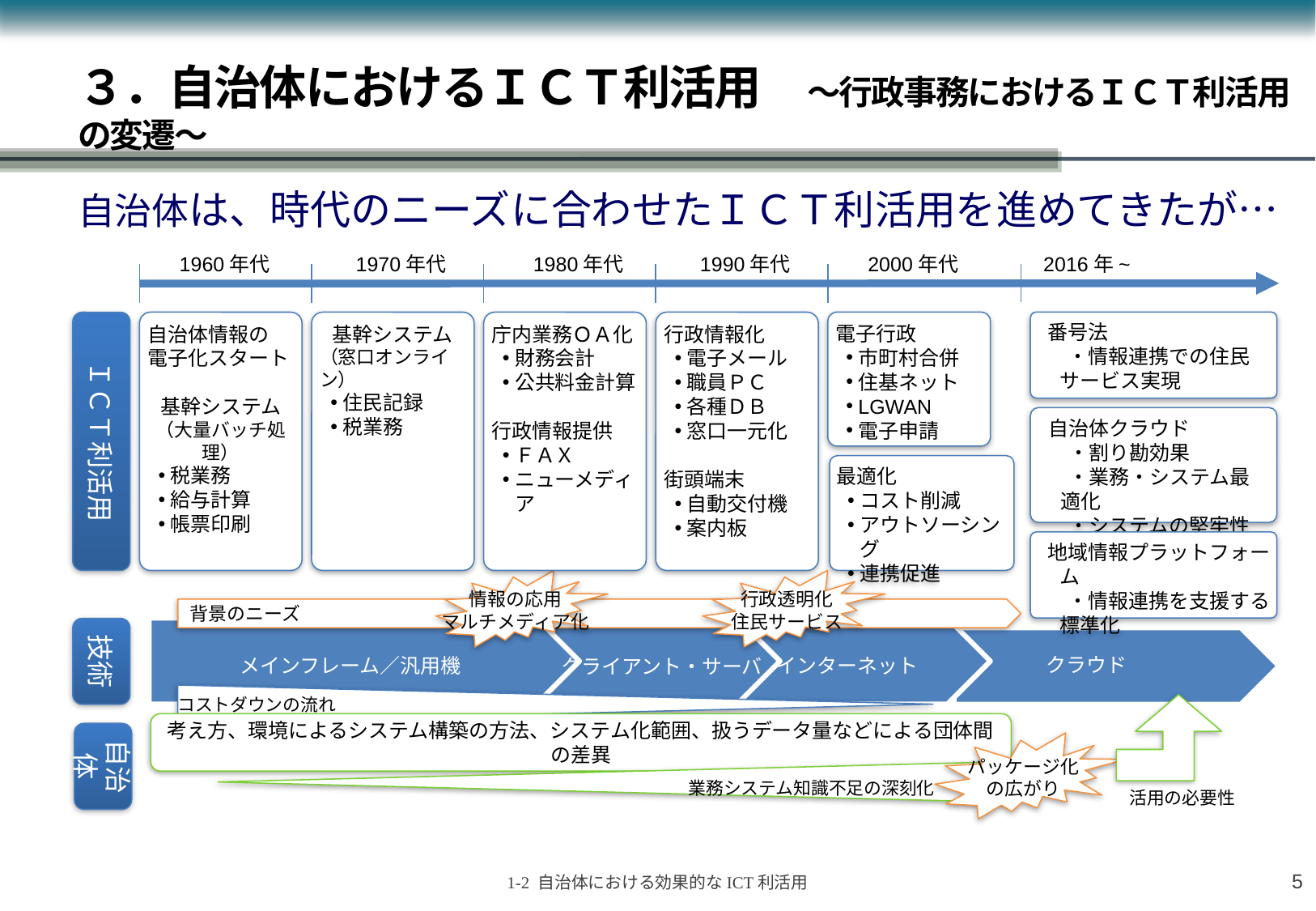

# ３．自治体におけるＩＣＴ利活用　～行政事務におけるＩＣＴ利活用の変遷～
自治体は、時代のニーズに合わせたＩＣＴ利活用を進めてきたが…
2016年~
1960年代
1970年代
1980年代
1990年代
2000年代
番号法
　・情報連携での住民サービス実現
自治体情報の
電子化スタート

基幹システム
（大量バッチ処理）
税業務
給与計算
帳票印刷

基幹システム
（窓口オンライン）
住民記録
税業務

庁内業務ＯＡ化
財務会計
公共料金計算

行政情報提供
ＦＡＸ
ニューメディア

行政情報化
電子メール
職員ＰＣ
各種ＤＢ
窓口一元化

街頭端末
自動交付機
案内板

電子行政
市町村合併
住基ネット
LGWAN
電子申請

ＩＣＴ利活用

自治体クラウド
　・割り勘効果
　・業務・システム最適化
　・システムの堅牢性

最適化
コスト削減
アウトソーシング
連携促進

地域情報プラットフォーム
　・情報連携を支援する標準化
情報の応用
マルチメディア化
行政透明化
住民サービス
背景のニーズ

技術

クラウド
メインフレーム／汎用機
インターネット
クライアント・サーバ
コストダウンの流れ

考え方、環境によるシステム構築の方法、システム化範囲、扱うデータ量などによる団体間の差異
自治体
パッケージ化
の広がり
業務システム知識不足の深刻化
活用の必要性
5
1-2 自治体における効果的なICT利活用